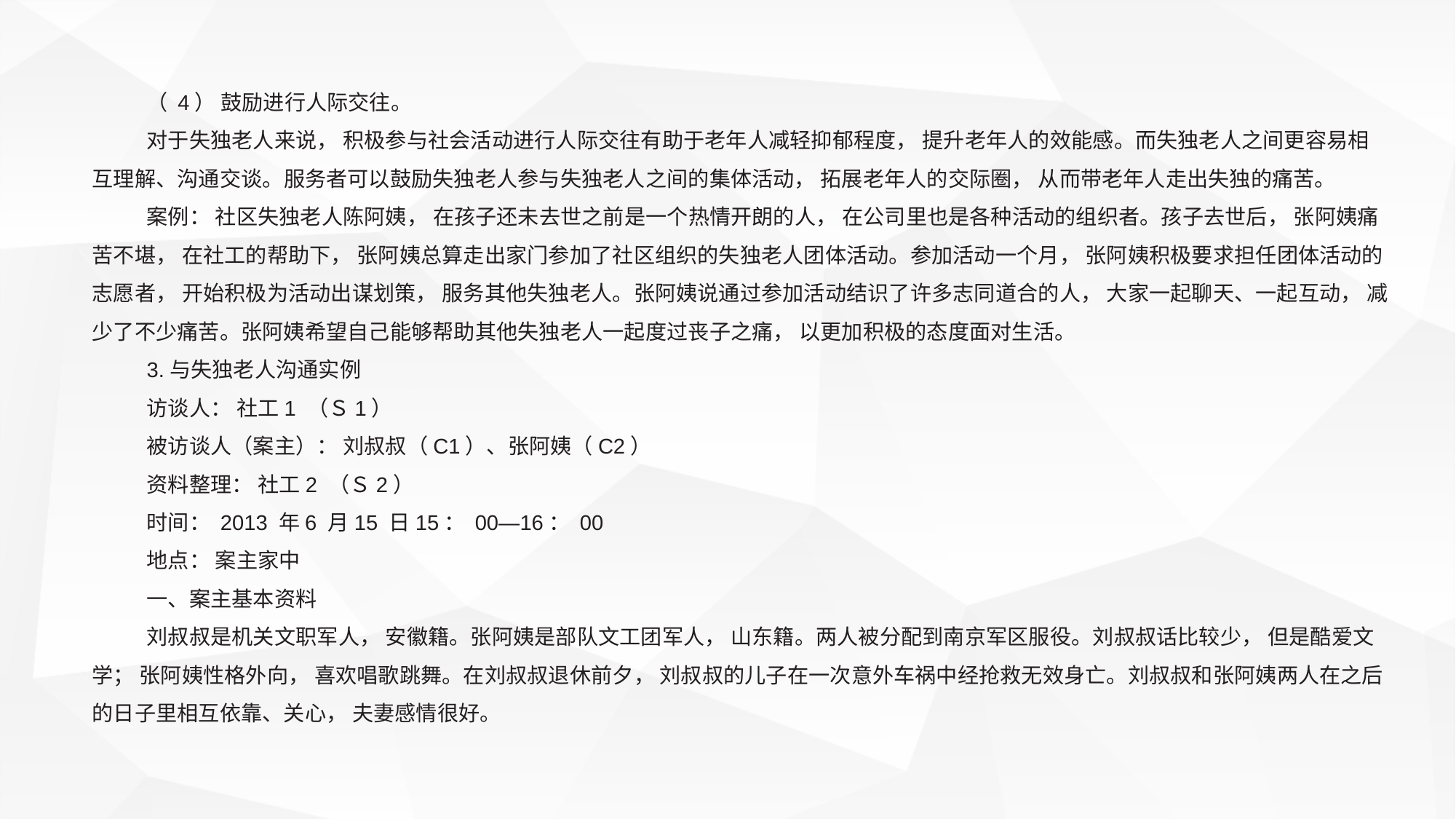

（ 4） 鼓励进行人际交往。
对于失独老人来说， 积极参与社会活动进行人际交往有助于老年人减轻抑郁程度， 提升老年人的效能感。而失独老人之间更容易相互理解、沟通交谈。服务者可以鼓励失独老人参与失独老人之间的集体活动， 拓展老年人的交际圈， 从而带老年人走出失独的痛苦。
案例： 社区失独老人陈阿姨， 在孩子还未去世之前是一个热情开朗的人， 在公司里也是各种活动的组织者。孩子去世后， 张阿姨痛苦不堪， 在社工的帮助下， 张阿姨总算走出家门参加了社区组织的失独老人团体活动。参加活动一个月， 张阿姨积极要求担任团体活动的志愿者， 开始积极为活动出谋划策， 服务其他失独老人。张阿姨说通过参加活动结识了许多志同道合的人， 大家一起聊天、一起互动， 减少了不少痛苦。张阿姨希望自己能够帮助其他失独老人一起度过丧子之痛， 以更加积极的态度面对生活。
3.与失独老人沟通实例
访谈人： 社工1 （Ｓ1）
被访谈人（案主）： 刘叔叔（C1）、张阿姨（C2）
资料整理： 社工2 （Ｓ2）
时间： 2013 年6 月15 日15： 00—16： 00
地点： 案主家中
一、案主基本资料
刘叔叔是机关文职军人， 安徽籍。张阿姨是部队文工团军人， 山东籍。两人被分配到南京军区服役。刘叔叔话比较少， 但是酷爱文学； 张阿姨性格外向， 喜欢唱歌跳舞。在刘叔叔退休前夕， 刘叔叔的儿子在一次意外车祸中经抢救无效身亡。刘叔叔和张阿姨两人在之后的日子里相互依靠、关心， 夫妻感情很好。